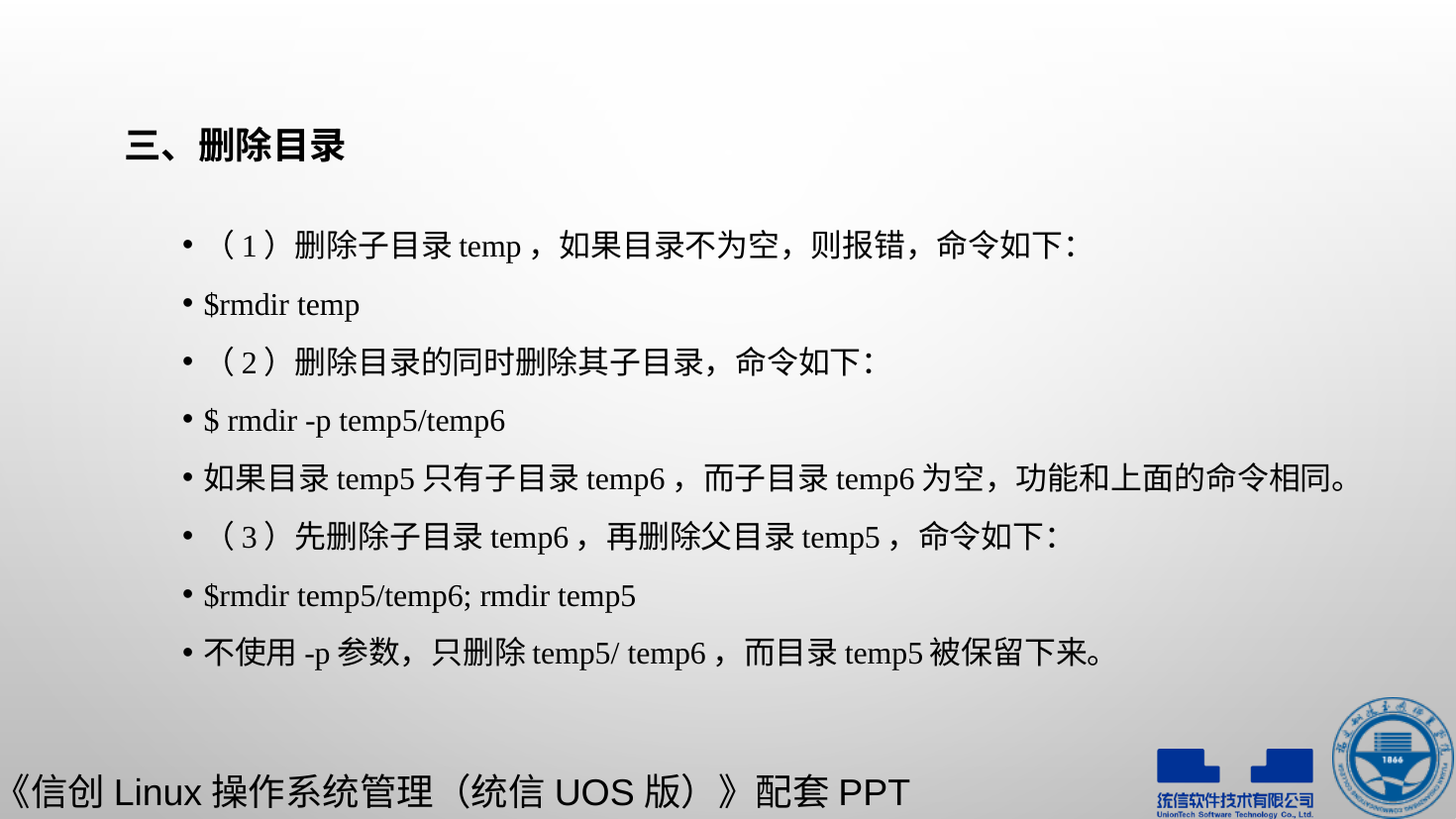

# 三、删除目录
（1）删除子目录temp，如果目录不为空，则报错，命令如下：
$rmdir temp
（2）删除目录的同时删除其子目录，命令如下：
$ rmdir -p temp5/temp6
如果目录temp5只有子目录temp6，而子目录temp6为空，功能和上面的命令相同。
（3）先删除子目录temp6，再删除父目录temp5，命令如下：
$rmdir temp5/temp6; rmdir temp5
不使用-p参数，只删除temp5/ temp6，而目录temp5被保留下来。